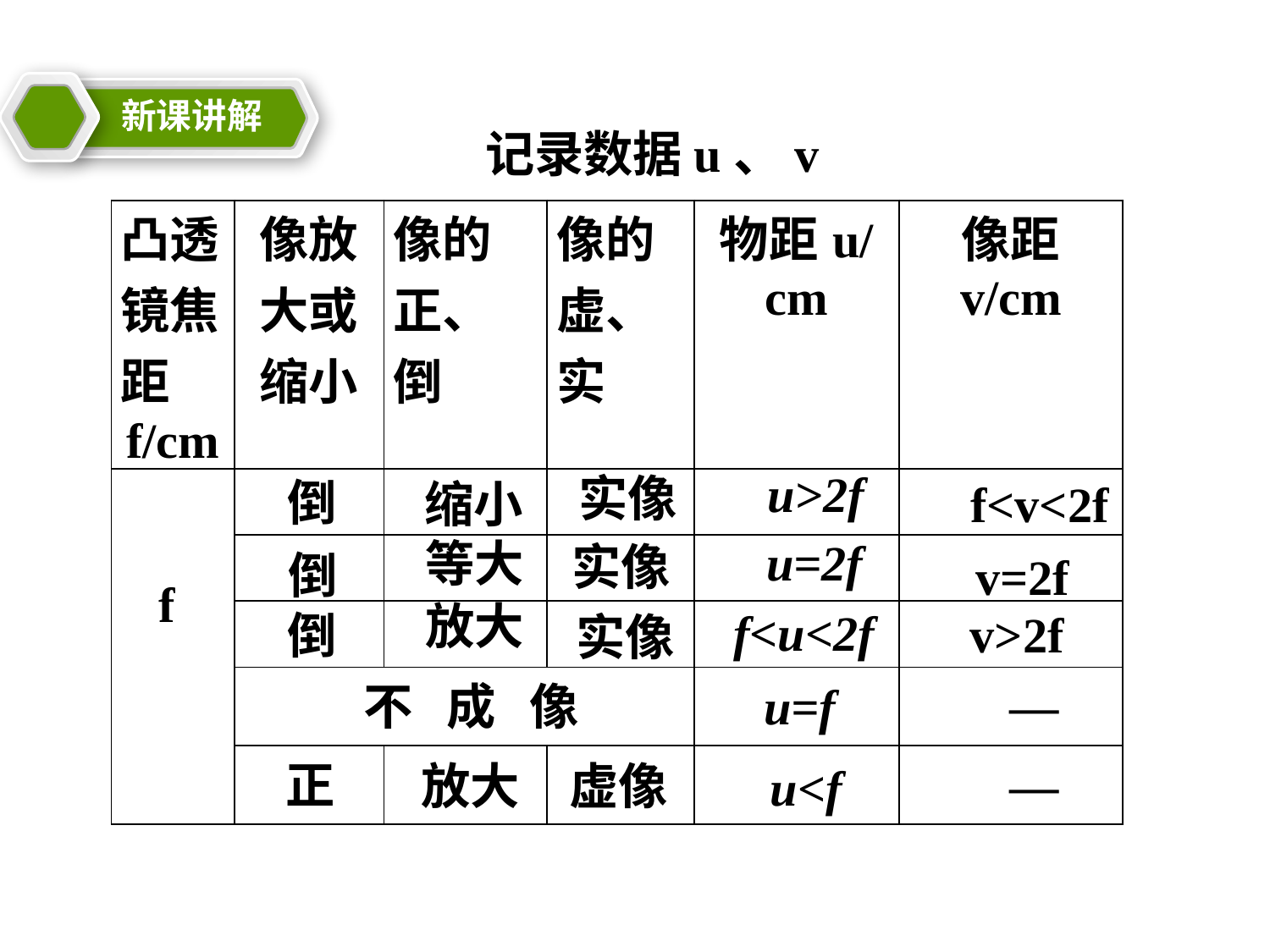

新课讲解
记录数据u、v
| 凸透镜焦距 f/cm | 像放大或 缩小 | 像的正、倒 | 像的虚、实 | 物距u/cm | 像距 v/cm |
| --- | --- | --- | --- | --- | --- |
| f |  |  |  |  |  |
|  |  |  |  |  |  |
|  |  |  |  |  |  |
|  | 不 成 像 |  |  |  |  |
|  |  |  |  |  |  |
u>2f
实像
倒
f<v<2f
缩小
u=2f
等大
实像
倒
v=2f
放大
f<u<2f
v>2f
倒
实像
—
u=f
正
—
放大
虚像
u<f